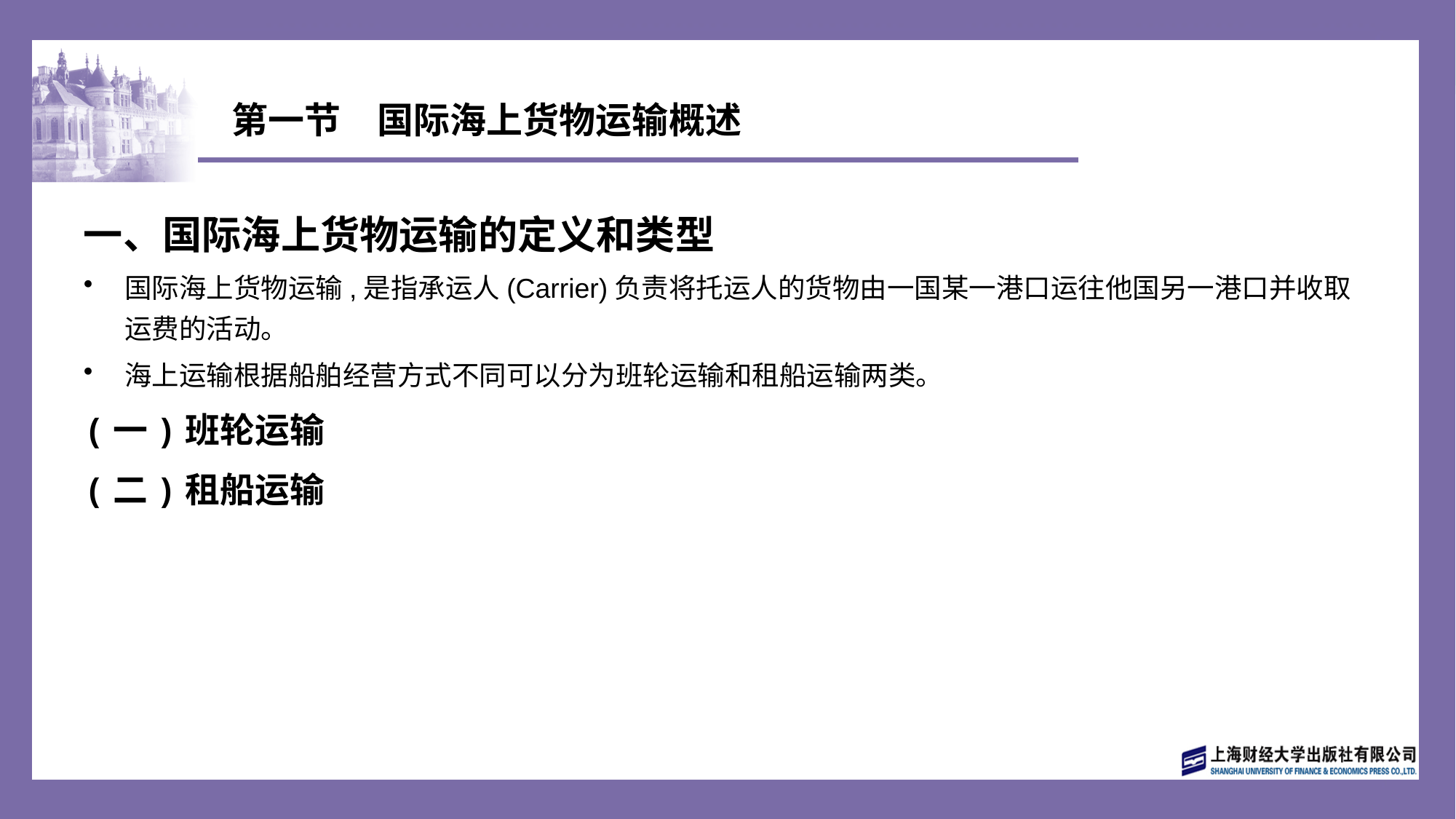

# 第一节　国际海上货物运输概述
一、国际海上货物运输的定义和类型
国际海上货物运输,是指承运人(Carrier)负责将托运人的货物由一国某一港口运往他国另一港口并收取运费的活动。
海上运输根据船舶经营方式不同可以分为班轮运输和租船运输两类。
(一)班轮运输
(二)租船运输